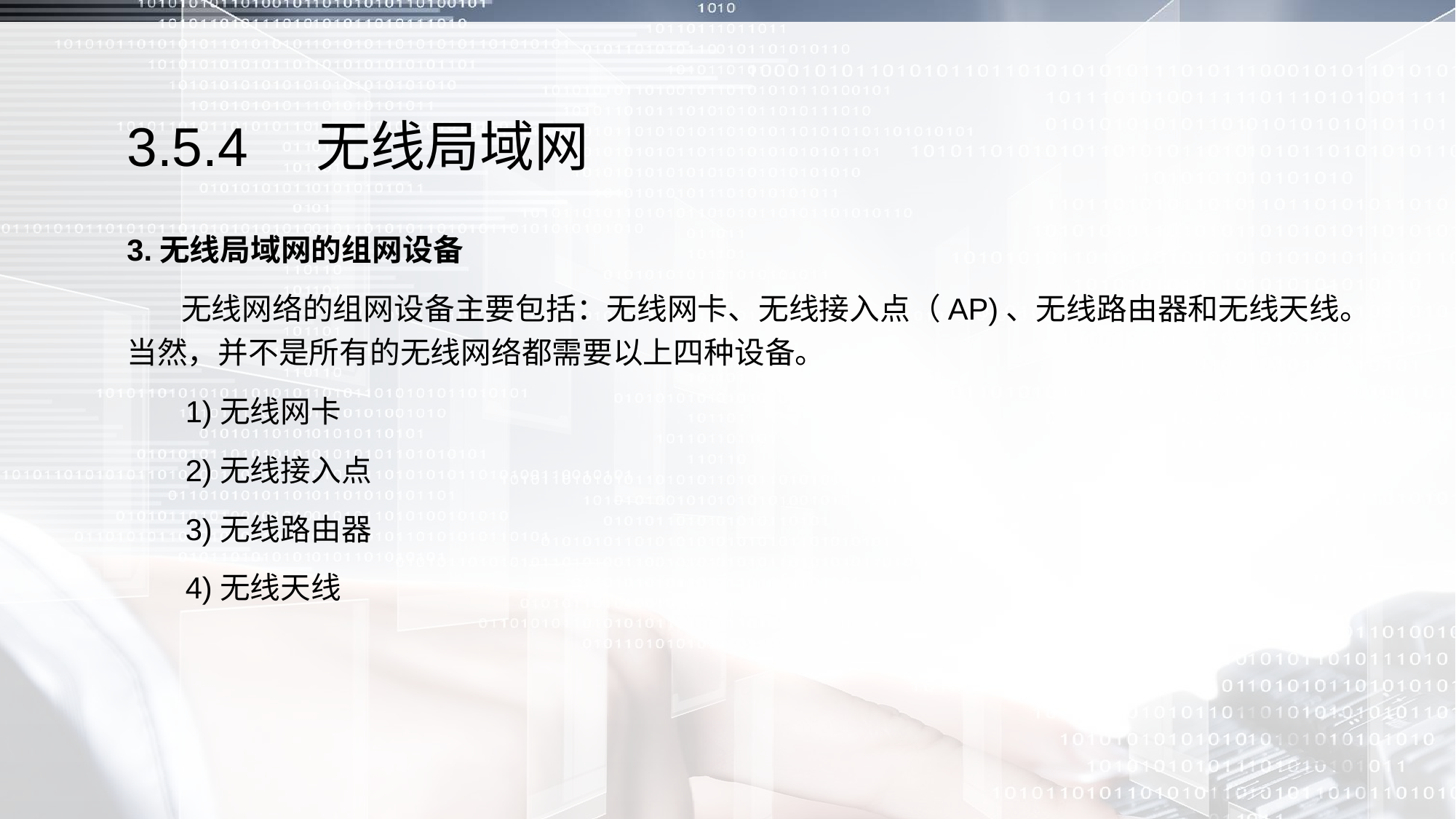

# 3.5.4　无线局域网
3.无线局域网的组网设备
       无线网络的组网设备主要包括：无线网卡、无线接入点（AP)、无线路由器和无线天线。当然，并不是所有的无线网络都需要以上四种设备。
       1)无线网卡
       2)无线接入点
       3)无线路由器
       4)无线天线